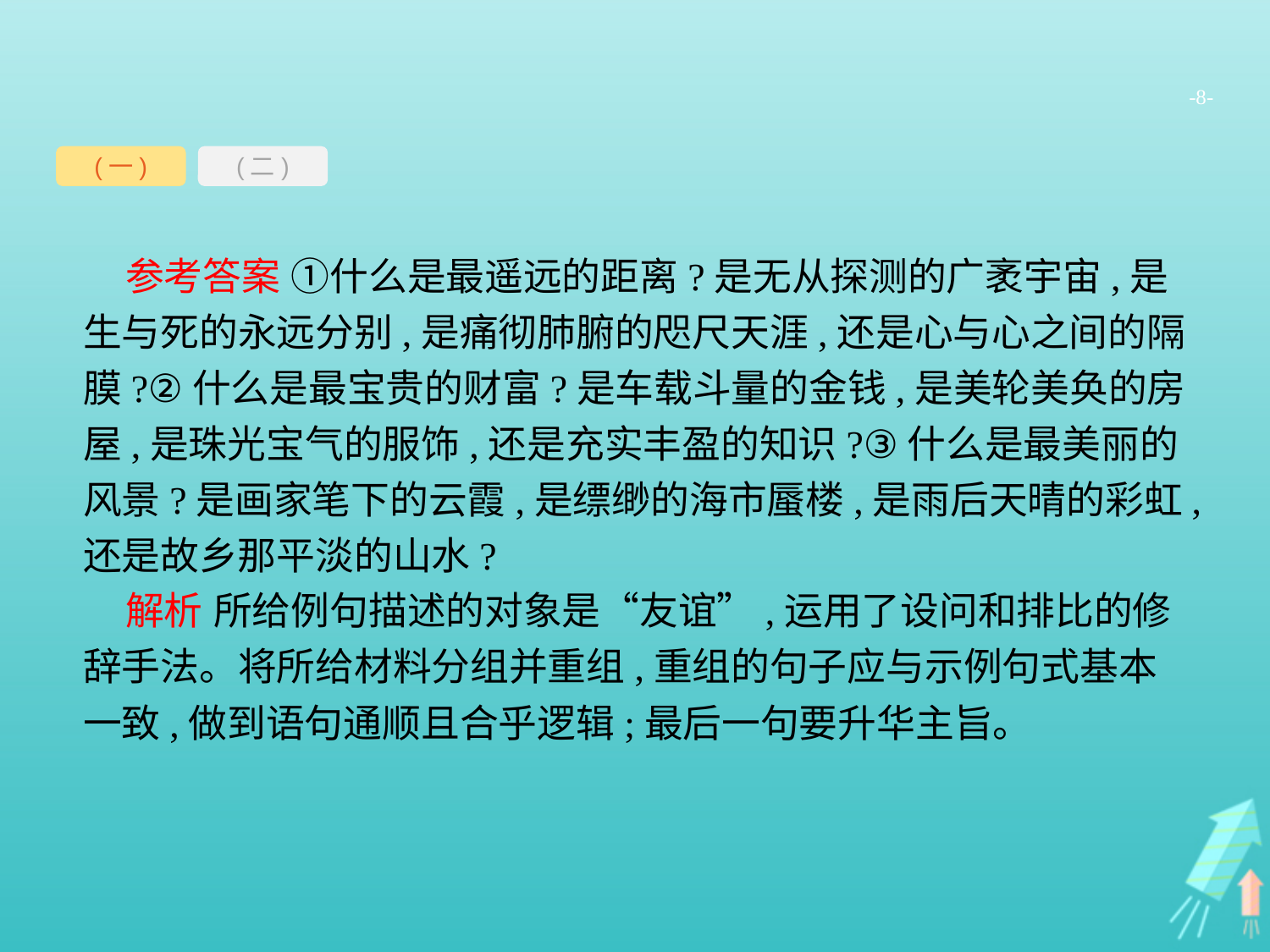

-8-
(一)
(二)
参考答案 ①什么是最遥远的距离?是无从探测的广袤宇宙,是生与死的永远分别,是痛彻肺腑的咫尺天涯,还是心与心之间的隔膜?②什么是最宝贵的财富?是车载斗量的金钱,是美轮美奂的房屋,是珠光宝气的服饰,还是充实丰盈的知识?③什么是最美丽的风景?是画家笔下的云霞,是缥缈的海市蜃楼,是雨后天晴的彩虹,还是故乡那平淡的山水?
解析 所给例句描述的对象是“友谊”,运用了设问和排比的修辞手法。将所给材料分组并重组,重组的句子应与示例句式基本一致,做到语句通顺且合乎逻辑;最后一句要升华主旨。